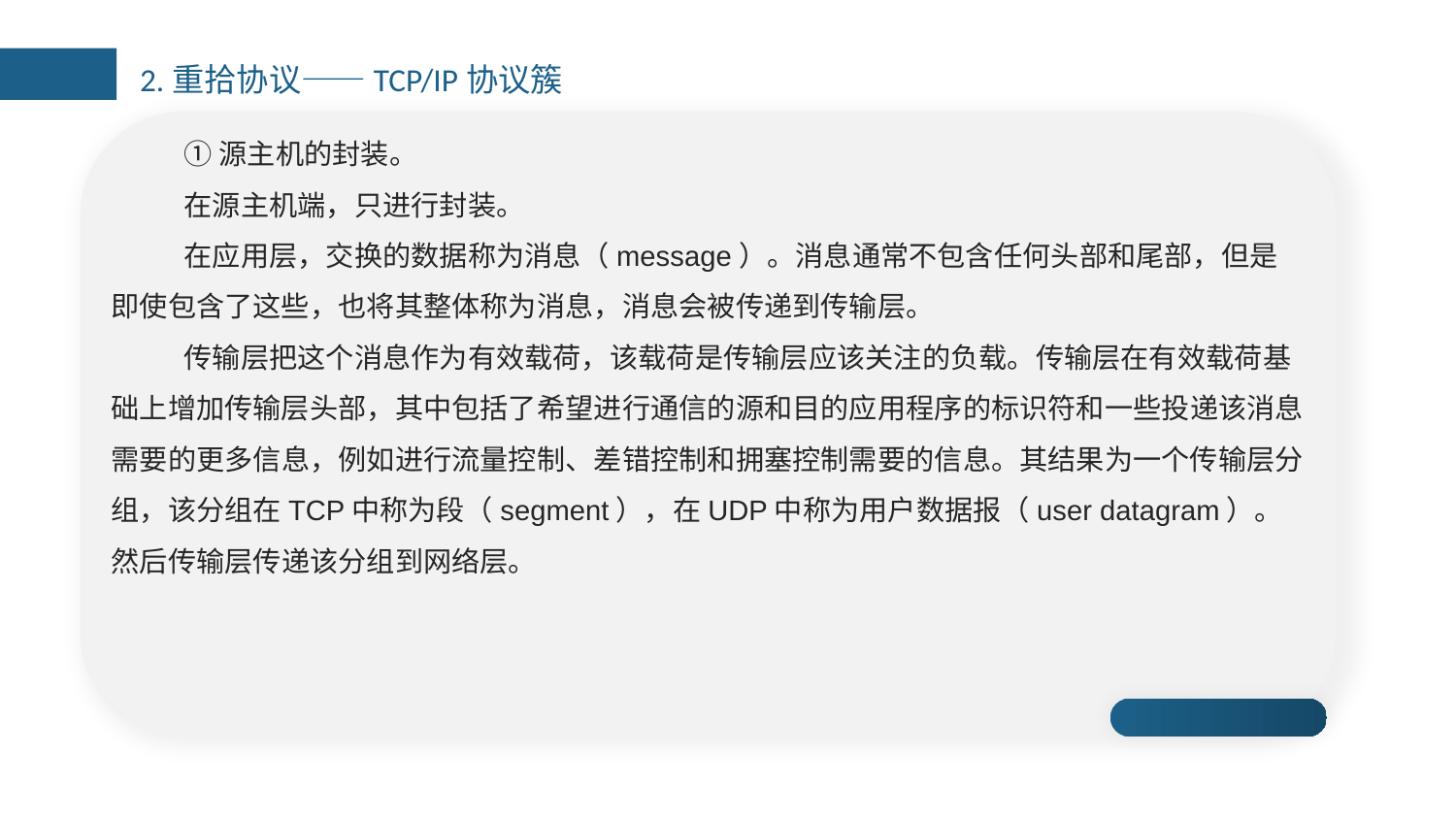

2.重拾协议——TCP/IP协议簇

①源主机的封装。
在源主机端，只进行封装。
在应用层，交换的数据称为消息（message）。消息通常不包含任何头部和尾部，但是即使包含了这些，也将其整体称为消息，消息会被传递到传输层。
传输层把这个消息作为有效载荷，该载荷是传输层应该关注的负载。传输层在有效载荷基础上增加传输层头部，其中包括了希望进行通信的源和目的应用程序的标识符和一些投递该消息需要的更多信息，例如进行流量控制、差错控制和拥塞控制需要的信息。其结果为一个传输层分组，该分组在TCP中称为段（segment），在UDP中称为用户数据报（user datagram）。然后传输层传递该分组到网络层。